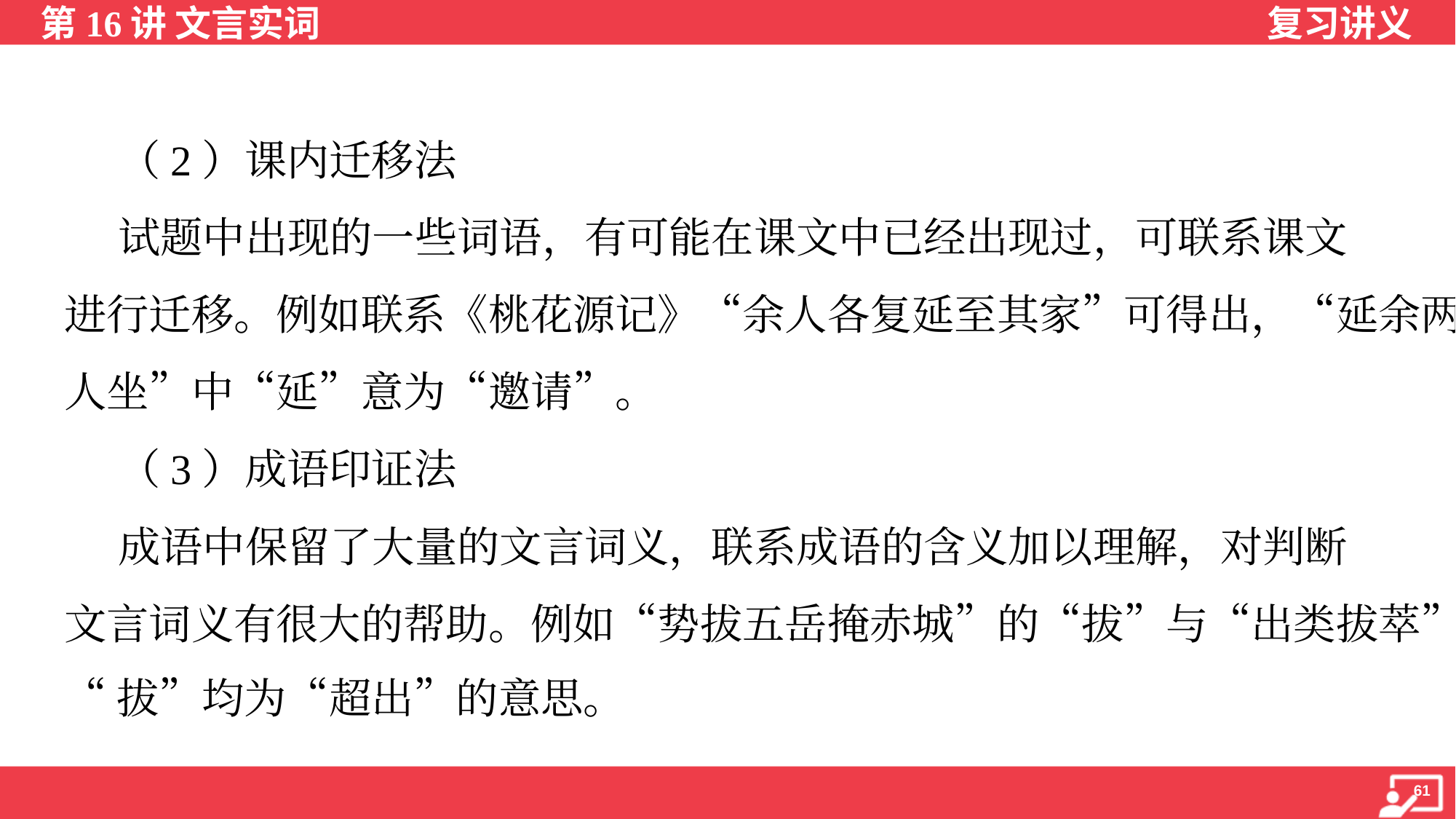

（2）课内迁移法
    试题中出现的一些词语，有可能在课文中已经出现过，可联系课文
进行迁移。例如联系《桃花源记》“余人各复延至其家”可得出，“延余两
人坐”中“延”意为“邀请”。
    （3）成语印证法
    成语中保留了大量的文言词义，联系成语的含义加以理解，对判断
文言词义有很大的帮助。例如“势拔五岳掩赤城”的“拔”与“出类拔萃”的
“拔”均为“超出”的意思。